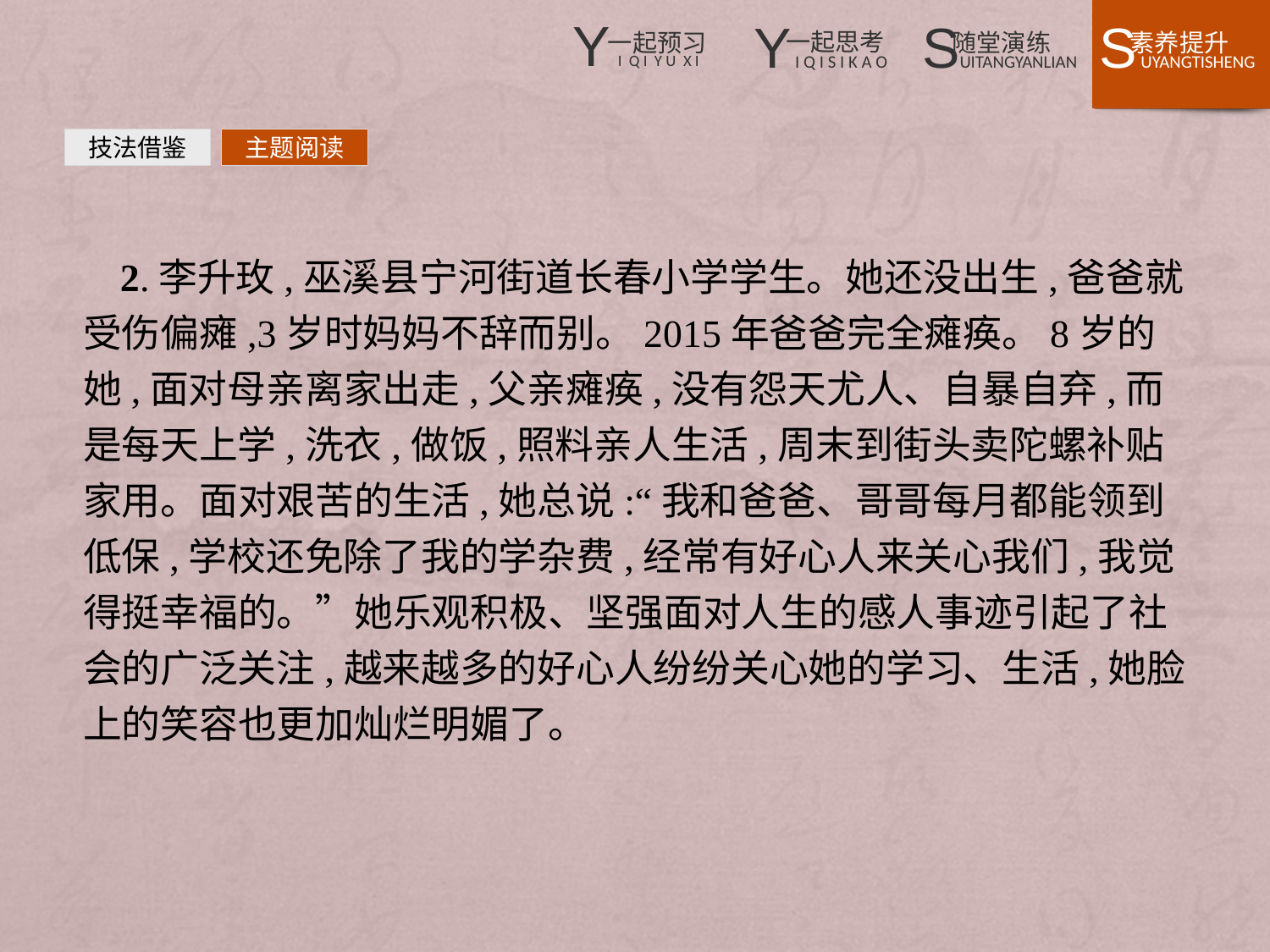

技法借鉴
主题阅读
2.李升玫,巫溪县宁河街道长春小学学生。她还没出生,爸爸就受伤偏瘫,3岁时妈妈不辞而别。2015年爸爸完全瘫痪。8岁的她,面对母亲离家出走,父亲瘫痪,没有怨天尤人、自暴自弃,而是每天上学,洗衣,做饭,照料亲人生活,周末到街头卖陀螺补贴家用。面对艰苦的生活,她总说:“我和爸爸、哥哥每月都能领到低保,学校还免除了我的学杂费,经常有好心人来关心我们,我觉得挺幸福的。”她乐观积极、坚强面对人生的感人事迹引起了社会的广泛关注,越来越多的好心人纷纷关心她的学习、生活,她脸上的笑容也更加灿烂明媚了。